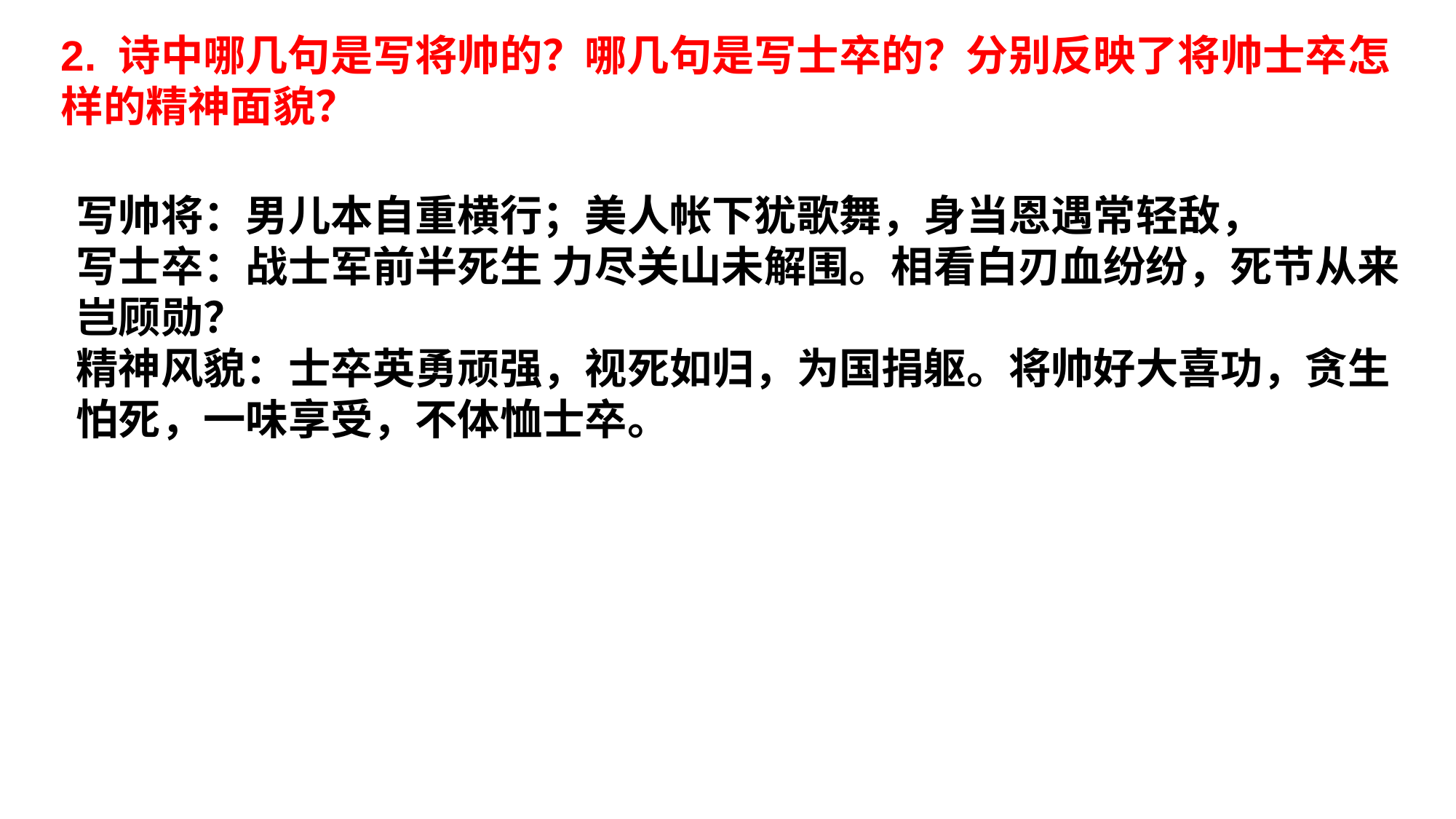

2. 诗中哪几句是写将帅的？哪几句是写士卒的？分别反映了将帅士卒怎样的精神面貌？

写帅将：男儿本自重横行；美人帐下犹歌舞，身当恩遇常轻敌，
写士卒：战士军前半死生 力尽关山未解围。相看白刃血纷纷，死节从来岂顾勋？
精神风貌：士卒英勇顽强，视死如归，为国捐躯。将帅好大喜功，贪生怕死，一味享受，不体恤士卒。